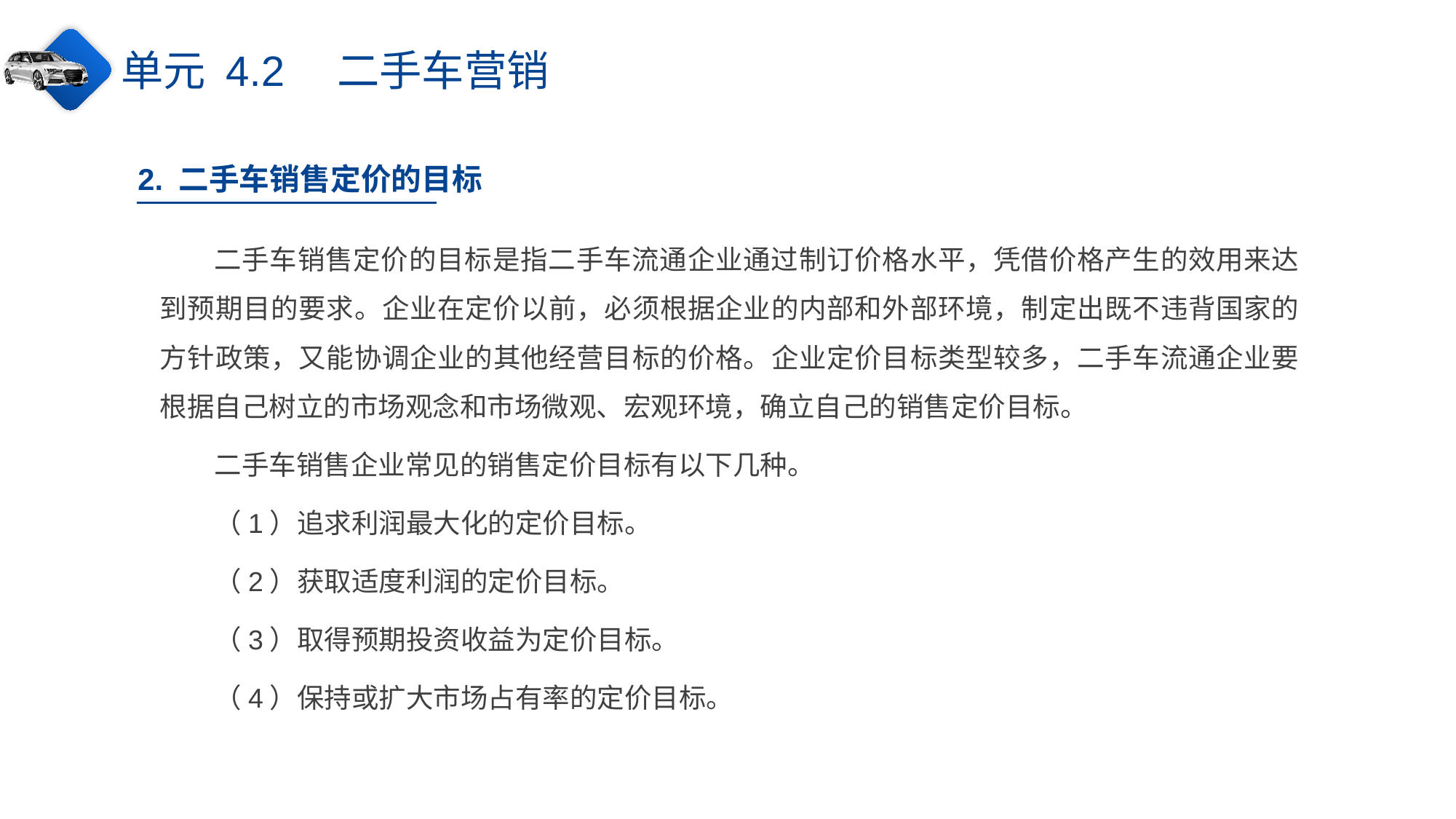

单元 4.2　二手车营销
2. 二手车销售定价的目标
二手车销售定价的目标是指二手车流通企业通过制订价格水平，凭借价格产生的效用来达到预期目的要求。企业在定价以前，必须根据企业的内部和外部环境，制定出既不违背国家的方针政策，又能协调企业的其他经营目标的价格。企业定价目标类型较多，二手车流通企业要根据自己树立的市场观念和市场微观、宏观环境，确立自己的销售定价目标。
二手车销售企业常见的销售定价目标有以下几种。
（1）追求利润最大化的定价目标。
（2）获取适度利润的定价目标。
（3）取得预期投资收益为定价目标。
（4）保持或扩大市场占有率的定价目标。